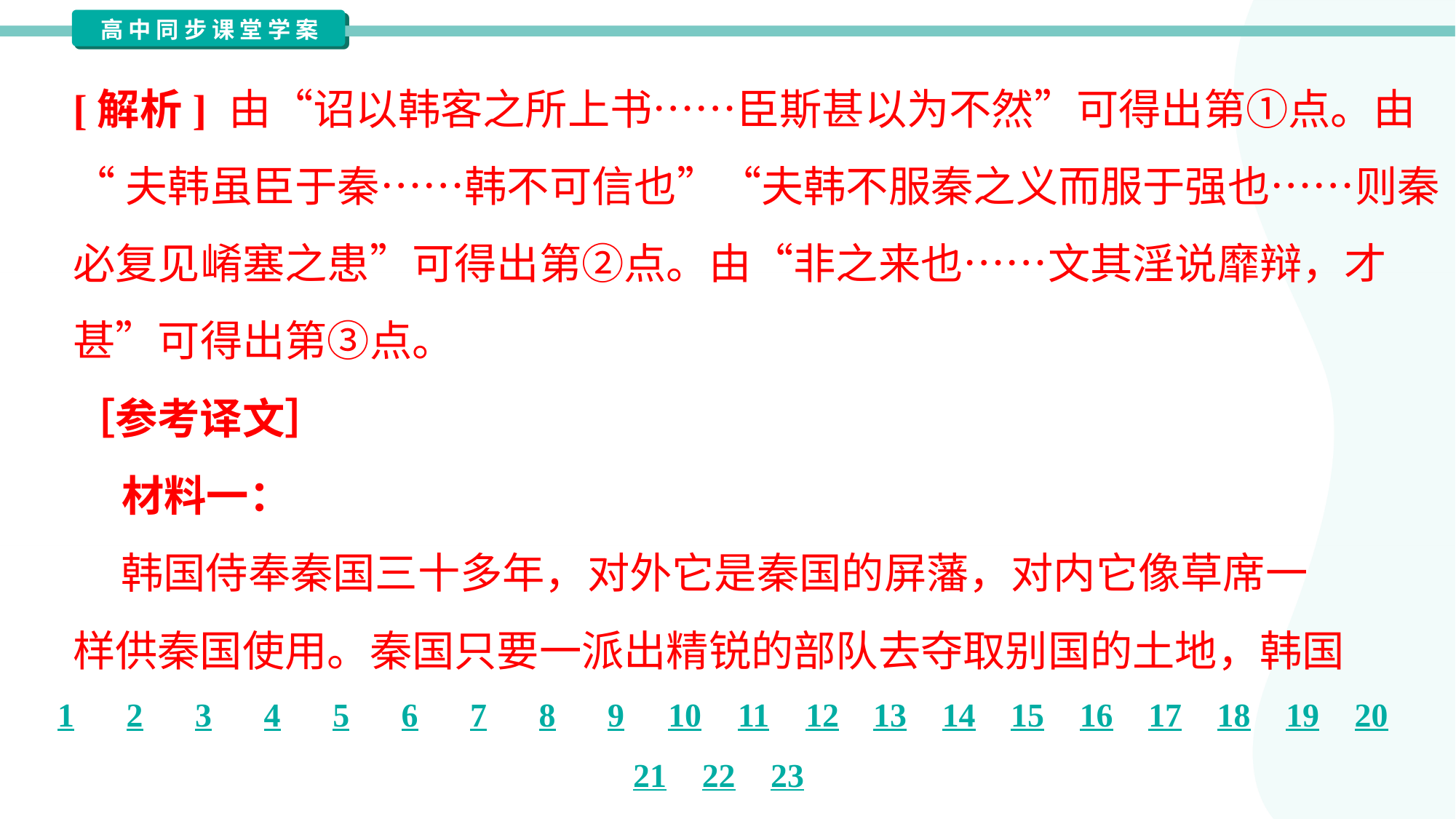

[解析] 由“诏以韩客之所上书……臣斯甚以为不然”可得出第①点。由
“夫韩虽臣于秦……韩不可信也”“夫韩不服秦之义而服于强也……则秦
必复见崤塞之患”可得出第②点。由“非之来也……文其淫说靡辩，才
甚”可得出第③点。
［参考译文］
    材料一：
    韩国侍奉秦国三十多年，对外它是秦国的屏藩，对内它像草席一
样供秦国使用。秦国只要一派出精锐的部队去夺取别国的土地，韩国